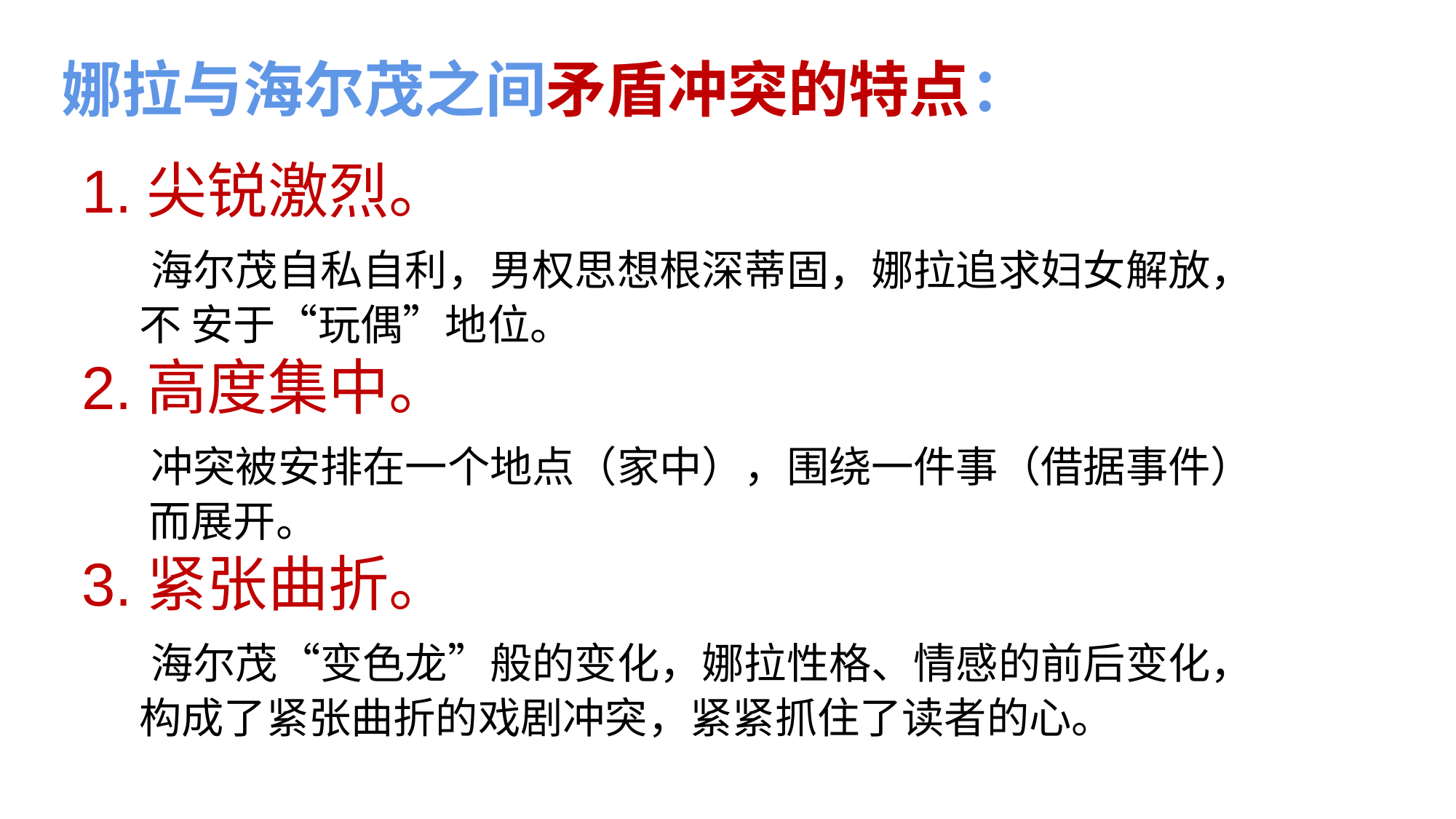

娜拉与海尔茂之间矛盾冲突的特点：
1.尖锐激烈。
    海尔茂自私自利，男权思想根深蒂固，娜拉追求妇女解放，
     不 安于“玩偶”地位。
2.高度集中。
    冲突被安排在一个地点（家中），围绕一件事（借据事件）
      而展开。
3.紧张曲折。
    海尔茂“变色龙”般的变化，娜拉性格、情感的前后变化，
     构成了紧张曲折的戏剧冲突，紧紧抓住了读者的心。